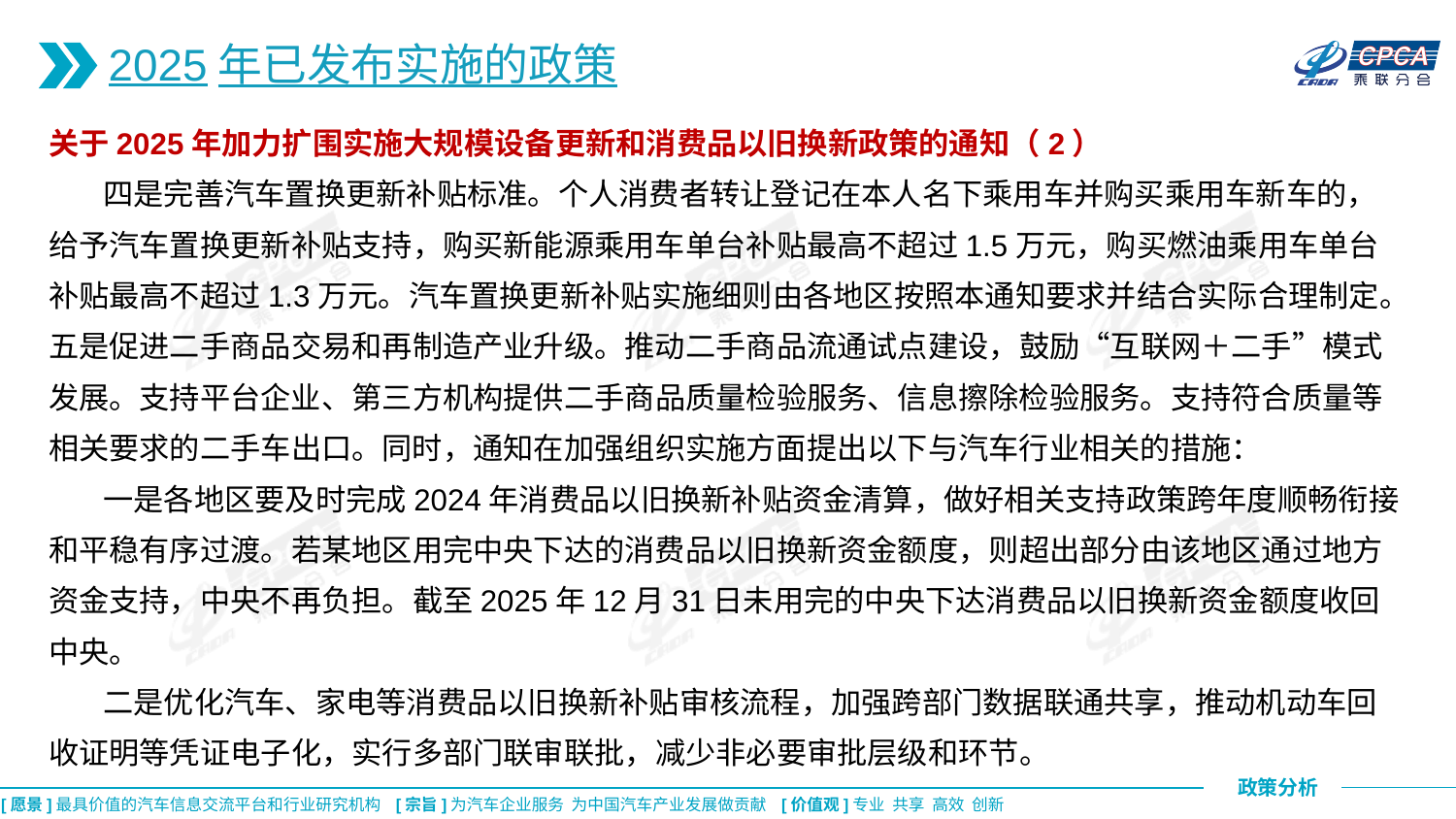

2025年已发布实施的政策
关于2025年加力扩围实施大规模设备更新和消费品以旧换新政策的通知（2）
       四是完善汽车置换更新补贴标准。个人消费者转让登记在本人名下乘用车并购买乘用车新车的，给予汽车置换更新补贴支持，购买新能源乘用车单台补贴最高不超过1.5万元，购买燃油乘用车单台补贴最高不超过1.3万元。汽车置换更新补贴实施细则由各地区按照本通知要求并结合实际合理制定。五是促进二手商品交易和再制造产业升级。推动二手商品流通试点建设，鼓励“互联网＋二手”模式发展。支持平台企业、第三方机构提供二手商品质量检验服务、信息擦除检验服务。支持符合质量等相关要求的二手车出口。同时，通知在加强组织实施方面提出以下与汽车行业相关的措施：
       一是各地区要及时完成2024年消费品以旧换新补贴资金清算，做好相关支持政策跨年度顺畅衔接和平稳有序过渡。若某地区用完中央下达的消费品以旧换新资金额度，则超出部分由该地区通过地方资金支持，中央不再负担。截至2025年12月31日未用完的中央下达消费品以旧换新资金额度收回中央。
       二是优化汽车、家电等消费品以旧换新补贴审核流程，加强跨部门数据联通共享，推动机动车回收证明等凭证电子化，实行多部门联审联批，减少非必要审批层级和环节。